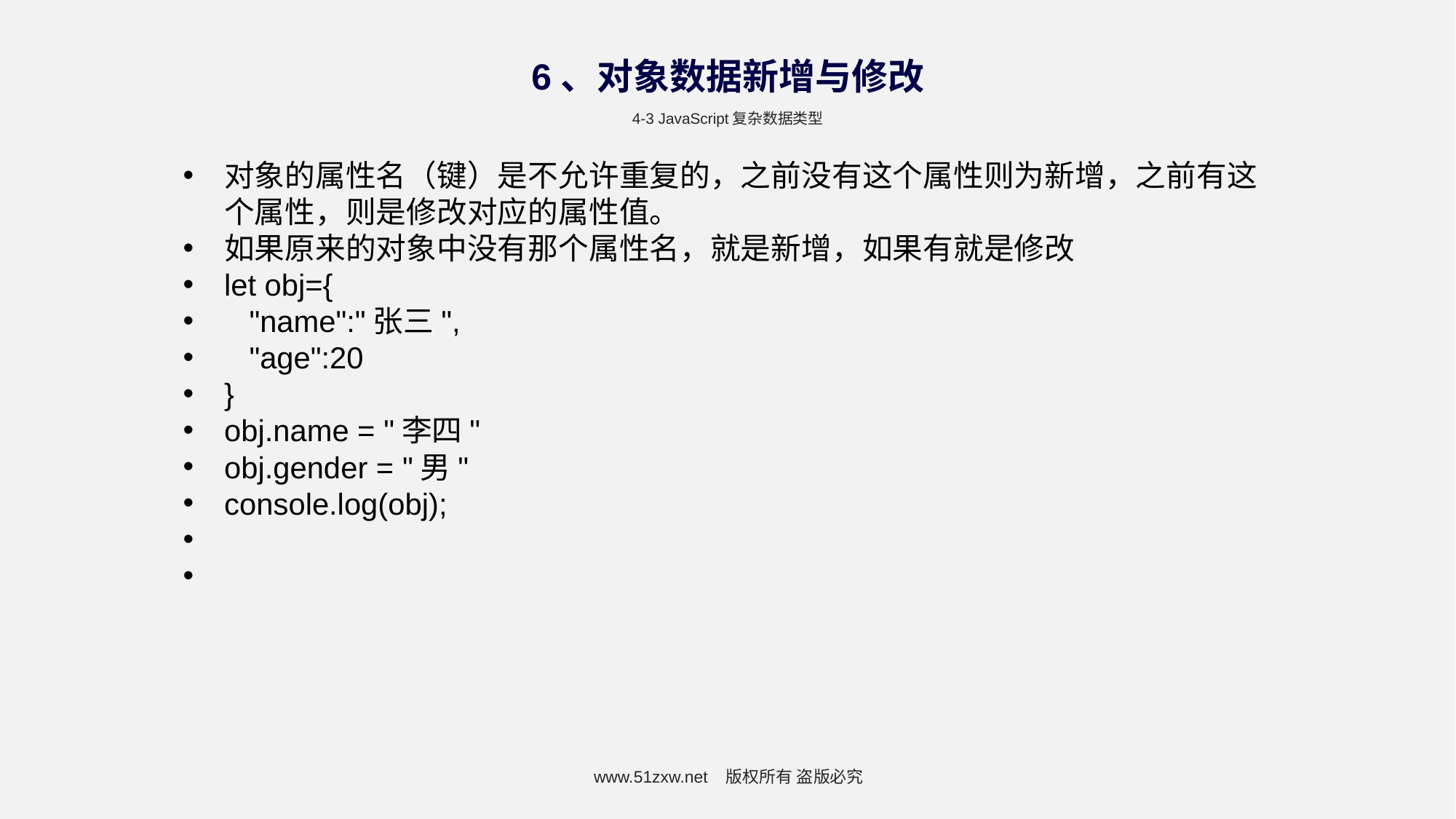

6、对象数据新增与修改
4-3 JavaScript复杂数据类型
对象的属性名（键）是不允许重复的，之前没有这个属性则为新增，之前有这个属性，则是修改对应的属性值。
如果原来的对象中没有那个属性名，就是新增，如果有就是修改
let obj={
   "name":"张三",
   "age":20
}
obj.name = "李四"
obj.gender = "男"
console.log(obj);

www.51zxw.net   版权所有 盗版必究